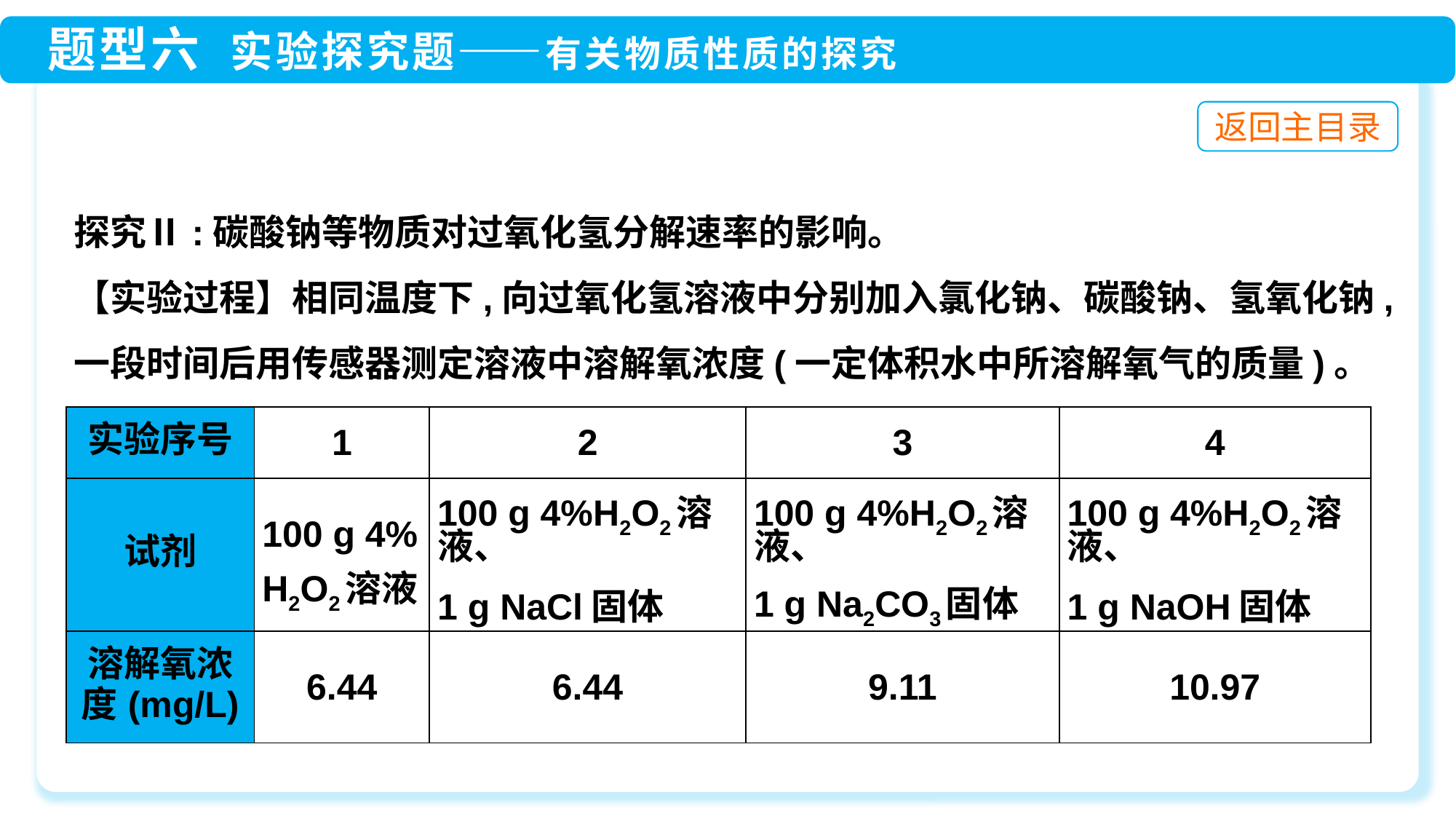

探究Ⅱ:碳酸钠等物质对过氧化氢分解速率的影响。
【实验过程】相同温度下,向过氧化氢溶液中分别加入氯化钠、碳酸钠、氢氧化钠,一段时间后用传感器测定溶液中溶解氧浓度(一定体积水中所溶解氧气的质量)。
| 实验序号 | 1 | 2 | 3 | 4 |
| --- | --- | --- | --- | --- |
| 试剂 | 100 g 4% H2O2溶液 | 100 g 4%H2O2溶液、 1 g NaCl固体 | 100 g 4%H2O2溶液、 1 g Na2CO3固体 | 100 g 4%H2O2溶液、 1 g NaOH固体 |
| 溶解氧浓 度(mg/L) | 6.44 | 6.44 | 9.11 | 10.97 |